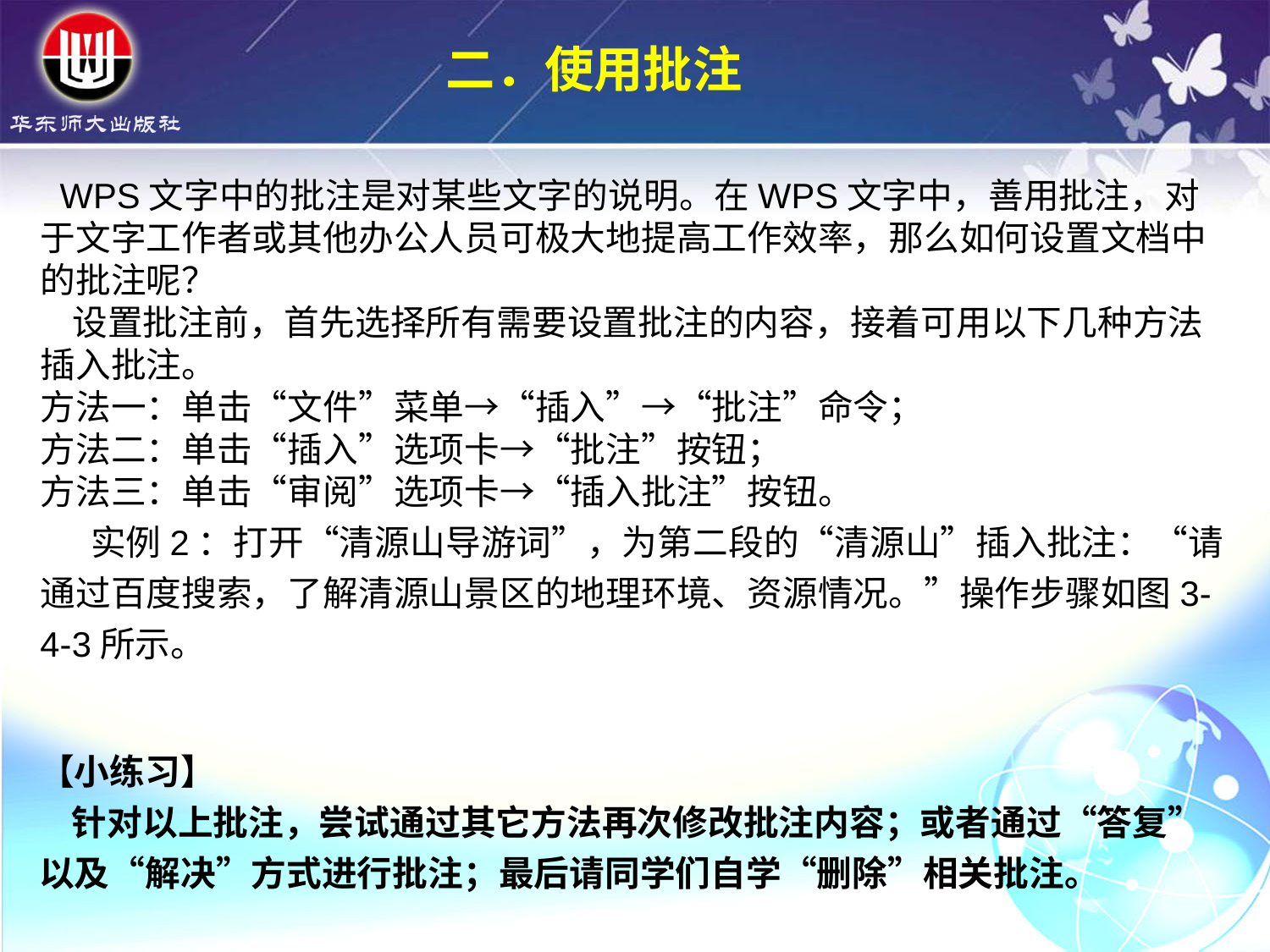

二．使用批注
  WPS文字中的批注是对某些文字的说明。在WPS文字中，善用批注，对于文字工作者或其他办公人员可极大地提高工作效率，那么如何设置文档中的批注呢？   设置批注前，首先选择所有需要设置批注的内容，接着可用以下几种方法插入批注。方法一：单击“文件”菜单→“插入”→“批注”命令；方法二：单击“插入”选项卡→“批注”按钮；方法三：单击“审阅”选项卡→“插入批注”按钮。   实例2：打开“清源山导游词”，为第二段的“清源山”插入批注：“请通过百度搜索，了解清源山景区的地理环境、资源情况。”操作步骤如图3-4-3所示。

【小练习】   针对以上批注，尝试通过其它方法再次修改批注内容；或者通过“答复”以及“解决”方式进行批注；最后请同学们自学“删除”相关批注。